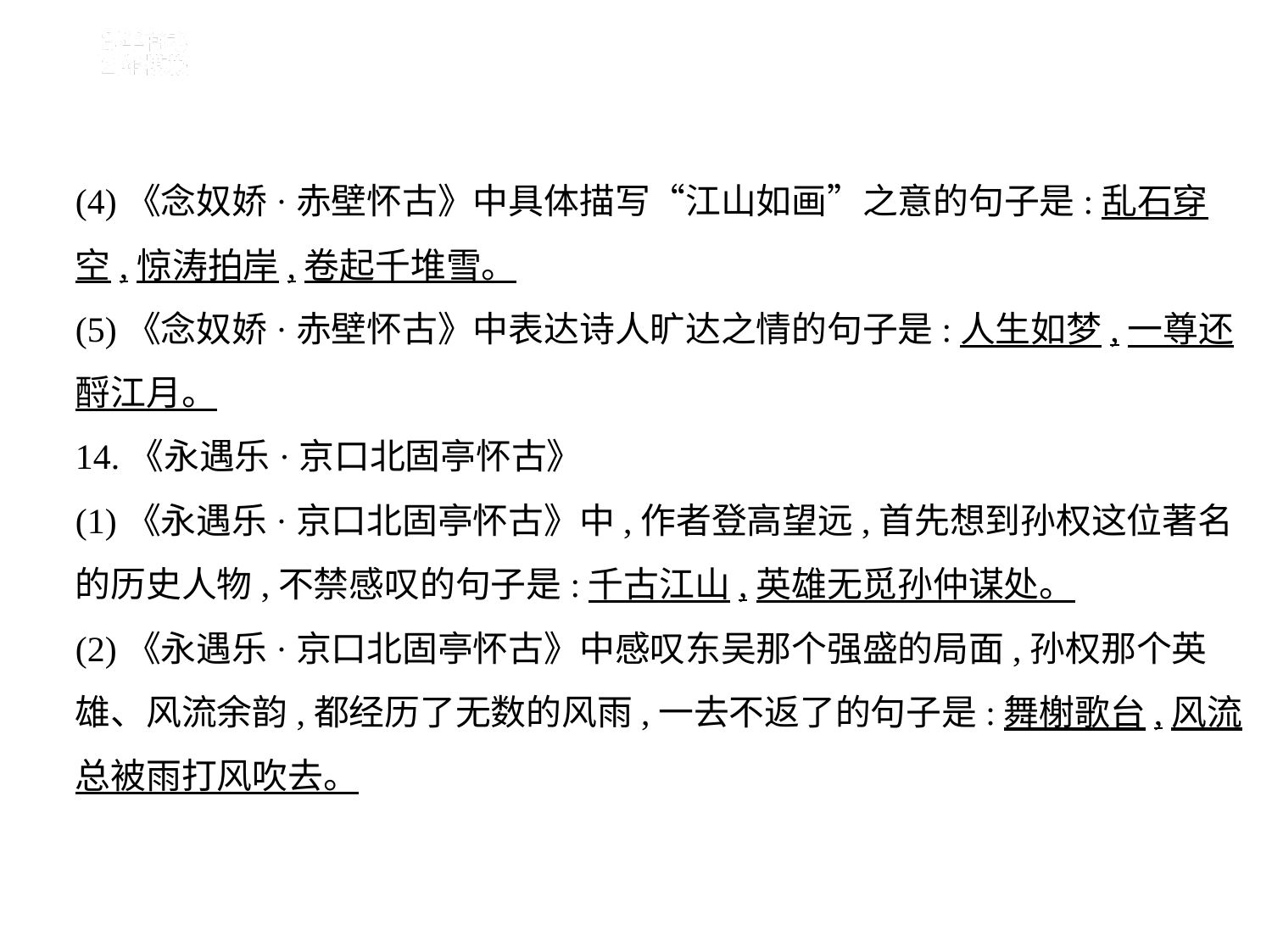

(4)《念奴娇·赤壁怀古》中具体描写“江山如画”之意的句子是:乱石穿
空,惊涛拍岸,卷起千堆雪。
(5)《念奴娇·赤壁怀古》中表达诗人旷达之情的句子是:人生如梦,一尊还
酹江月。
14.《永遇乐·京口北固亭怀古》
(1)《永遇乐·京口北固亭怀古》中,作者登高望远,首先想到孙权这位著名
的历史人物,不禁感叹的句子是:千古江山,英雄无觅孙仲谋处。
(2)《永遇乐·京口北固亭怀古》中感叹东吴那个强盛的局面,孙权那个英
雄、风流余韵,都经历了无数的风雨,一去不返了的句子是:舞榭歌台,风流
总被雨打风吹去。